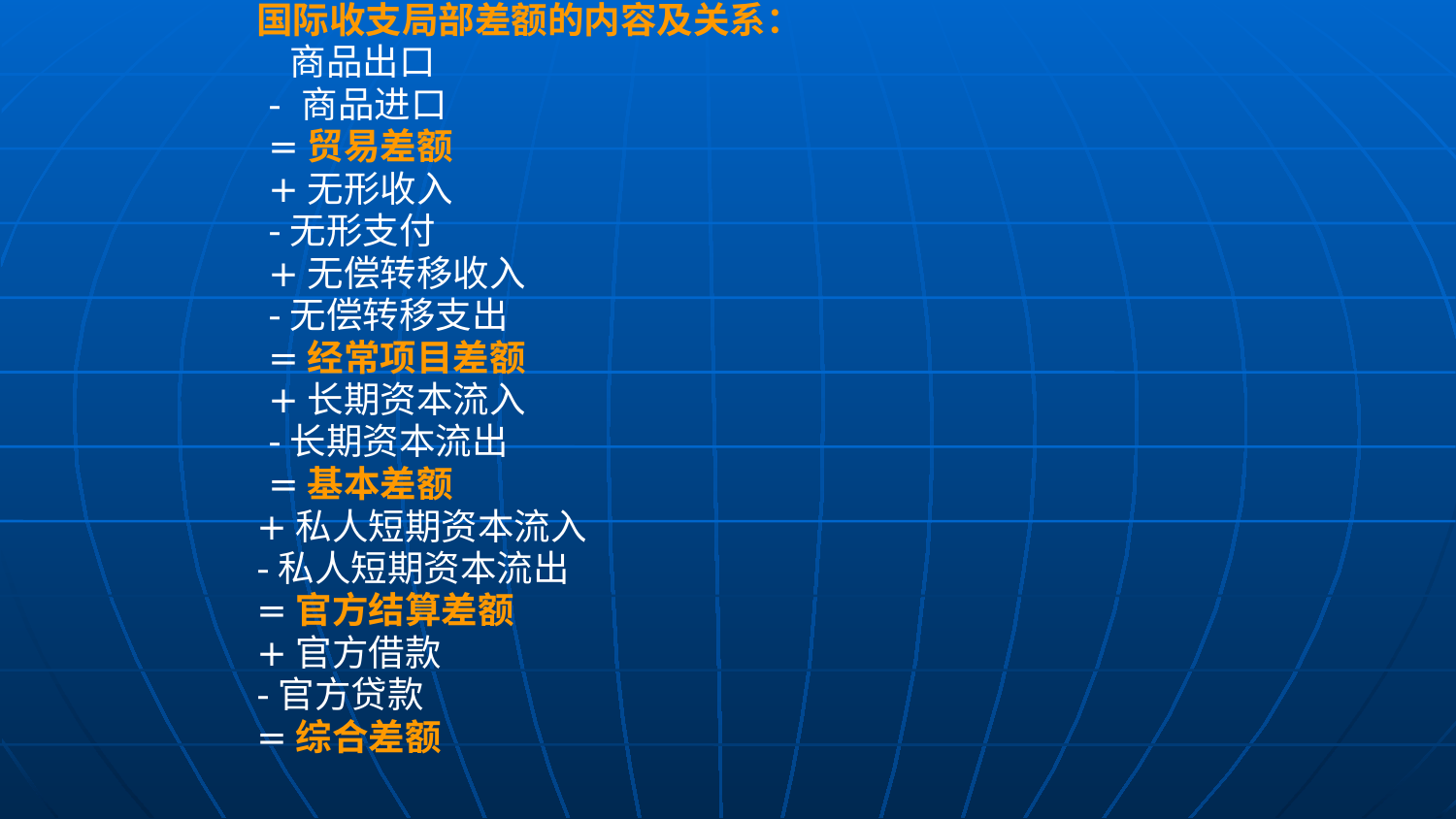

国际收支局部差额的内容及关系：
   商品出口
 - 商品进口
 =贸易差额
 +无形收入
 -无形支付
 +无偿转移收入
 -无偿转移支出
 =经常项目差额
 +长期资本流入
 -长期资本流出
 =基本差额
+私人短期资本流入
-私人短期资本流出
=官方结算差额
+官方借款
-官方贷款
=综合差额